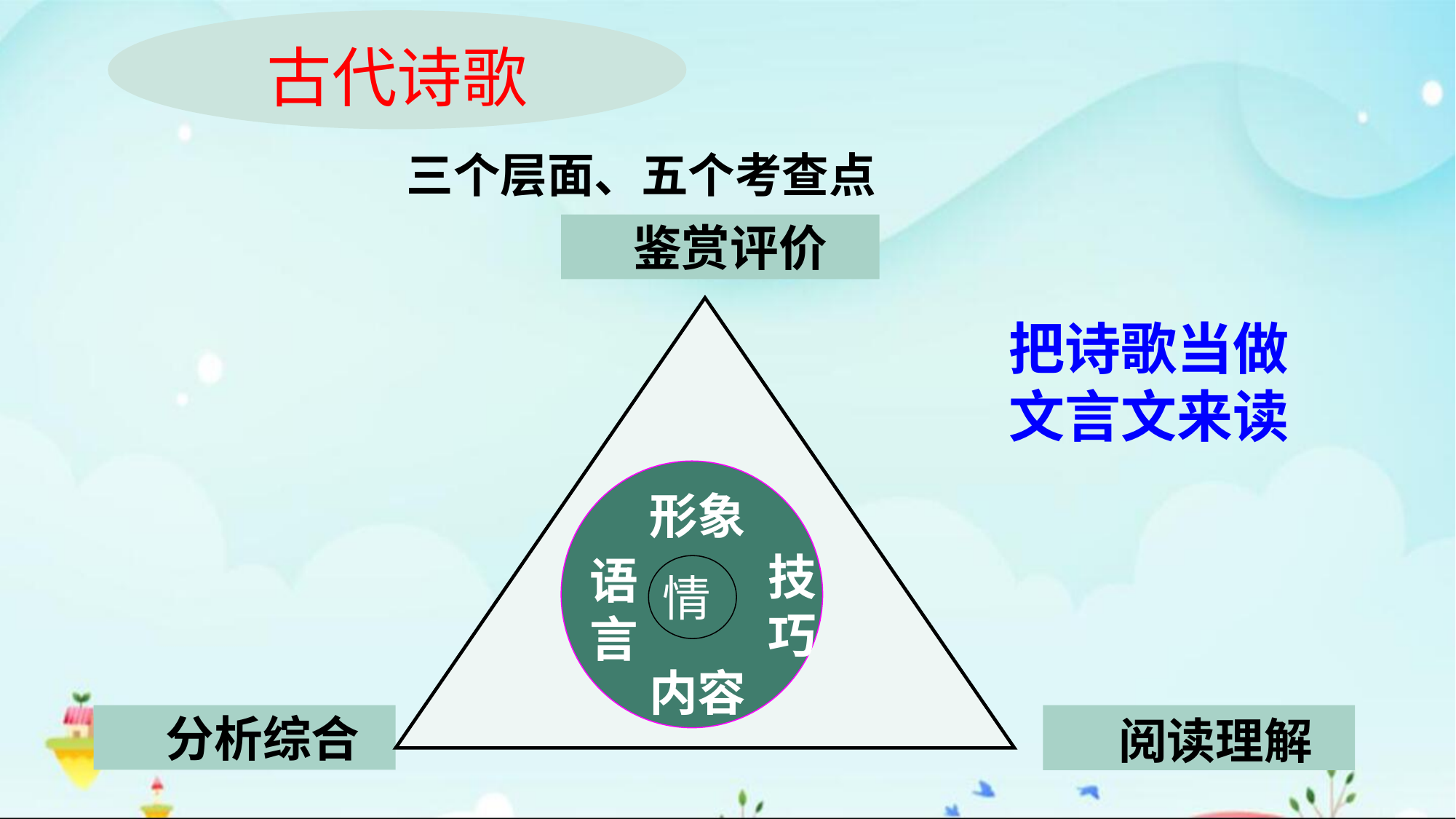

古代诗歌
       三个层面、五个考查点

鉴赏评价

把诗歌当做文言文来读

形象
技巧
语言

情
内容
分析综合
阅读理解
66